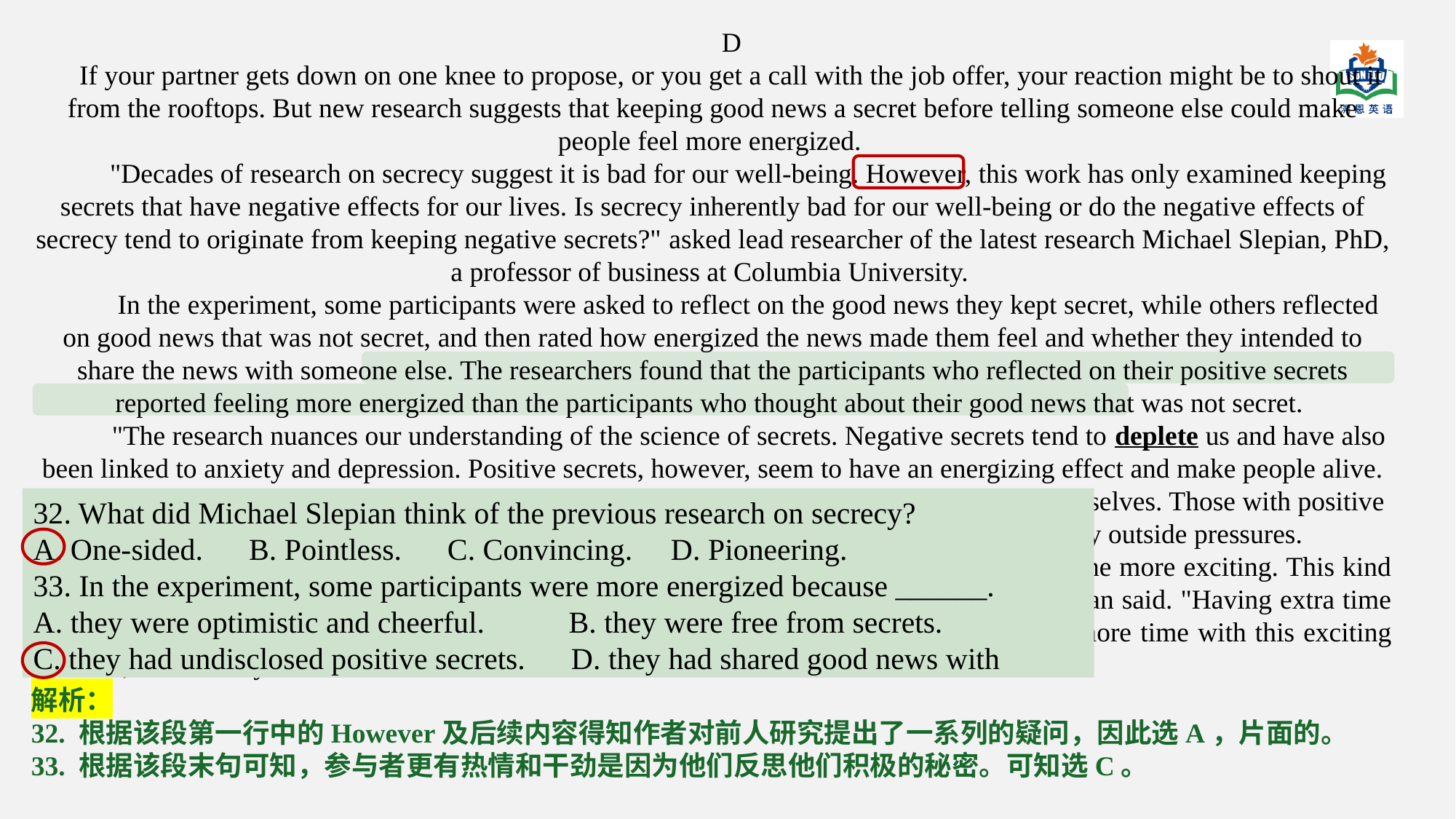

D
If your partner gets down on one knee to propose, or you get a call with the job offer, your reaction might be to shout it from the rooftops. But new research suggests that keeping good news a secret before telling someone else could make people feel more energized.      "Decades of research on secrecy suggest it is bad for our well-being. However, this work has only examined keeping secrets that have negative effects for our lives. Is secrecy inherently bad for our well-being or do the negative effects of secrecy tend to originate from keeping negative secrets?" asked lead researcher of the latest research Michael Slepian, PhD, a professor of business at Columbia University.      In the experiment, some participants were asked to reflect on the good news they kept secret, while others reflected on good news that was not secret, and then rated how energized the news made them feel and whether they intended to share the news with someone else. The researchers found that the participants who reflected on their positive secrets reported feeling more energized than the participants who thought about their good news that was not secret.      "The research nuances our understanding of the science of secrets. Negative secrets tend to deplete us and have also been linked to anxiety and depression. Positive secrets, however, seem to have an energizing effect and make people alive. One factor could be that people often have different motivations for keeping good news to themselves. Those with positive secrets were much more likely to keep quiet for internal reasons, not because they felt any outside pressures.      "People sometimes go to great lengths to plan revealing a positive secret to make it all the more exciting. This kind of surprise can be intensely enjoyable, but surprise is the most fleeting of our emotions, " Slepian said. "Having extra time days, weeks or even longer-to imagine the joyful surprise on another person's face allows us more time with this exciting moment, even if only in our own minds. "

32. What did Michael Slepian think of the previous research on secrecy?A. One-sided.      B. Pointless.      C. Convincing.     D. Pioneering. 33. In the experiment, some participants were more energized because ______.A. they were optimistic and cheerful.           B. they were free from secrets. C. they had undisclosed positive secrets.      D. they had shared good news with others.

解析：
32. 根据该段第一行中的However及后续内容得知作者对前人研究提出了一系列的疑问，因此选A，片面的。
33. 根据该段末句可知，参与者更有热情和干劲是因为他们反思他们积极的秘密。可知选C。